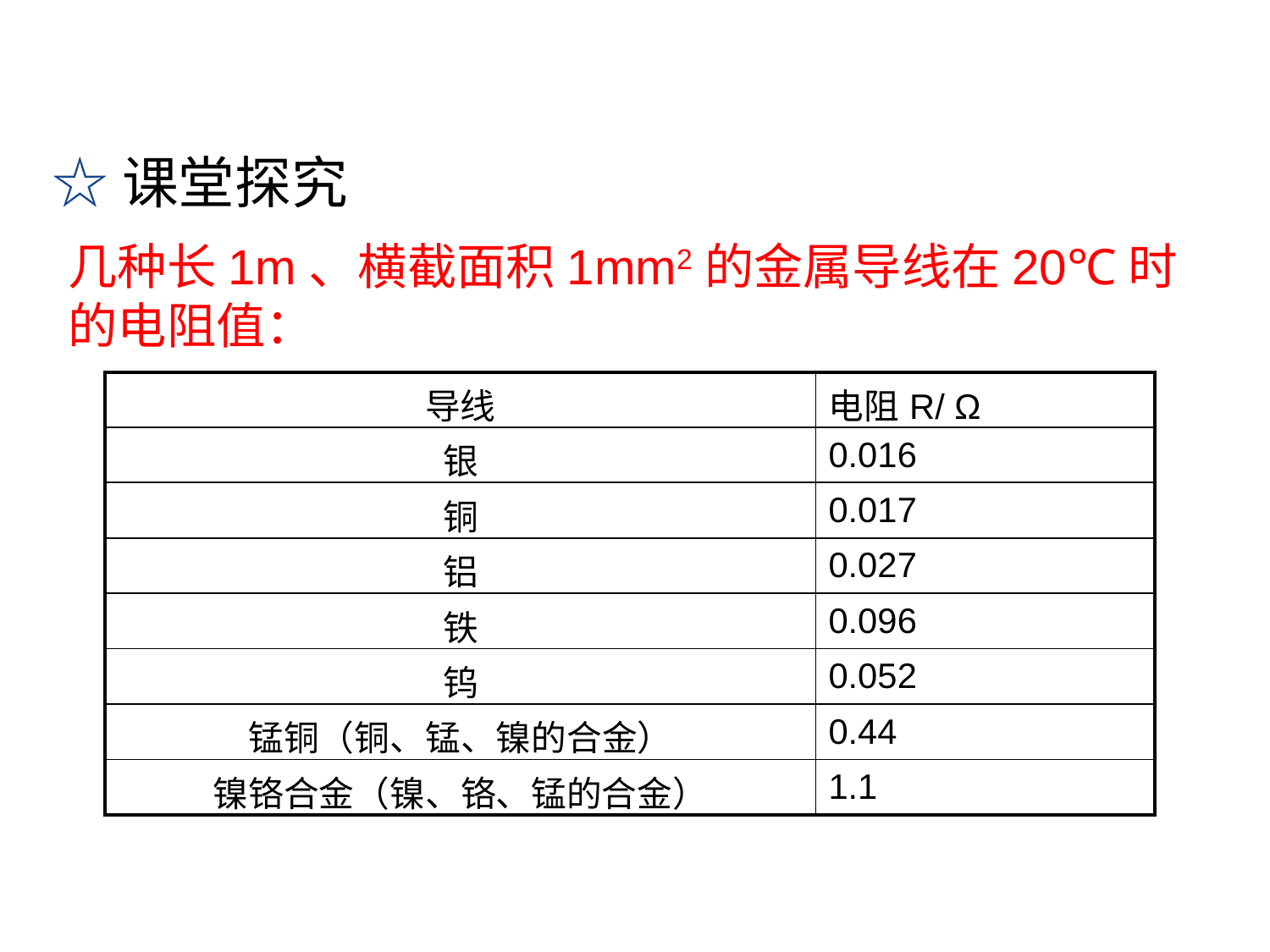

☆课堂探究
几种长1m、横截面积1mm2的金属导线在20℃时的电阻值：
| 导线 | 电阻R/ Ω |
| --- | --- |
| 银 | 0.016 |
| 铜 | 0.017 |
| 铝 | 0.027 |
| 铁 | 0.096 |
| 钨 | 0.052 |
| 锰铜（铜、锰、镍的合金） | 0.44 |
| 镍铬合金（镍、铬、锰的合金） | 1.1 |